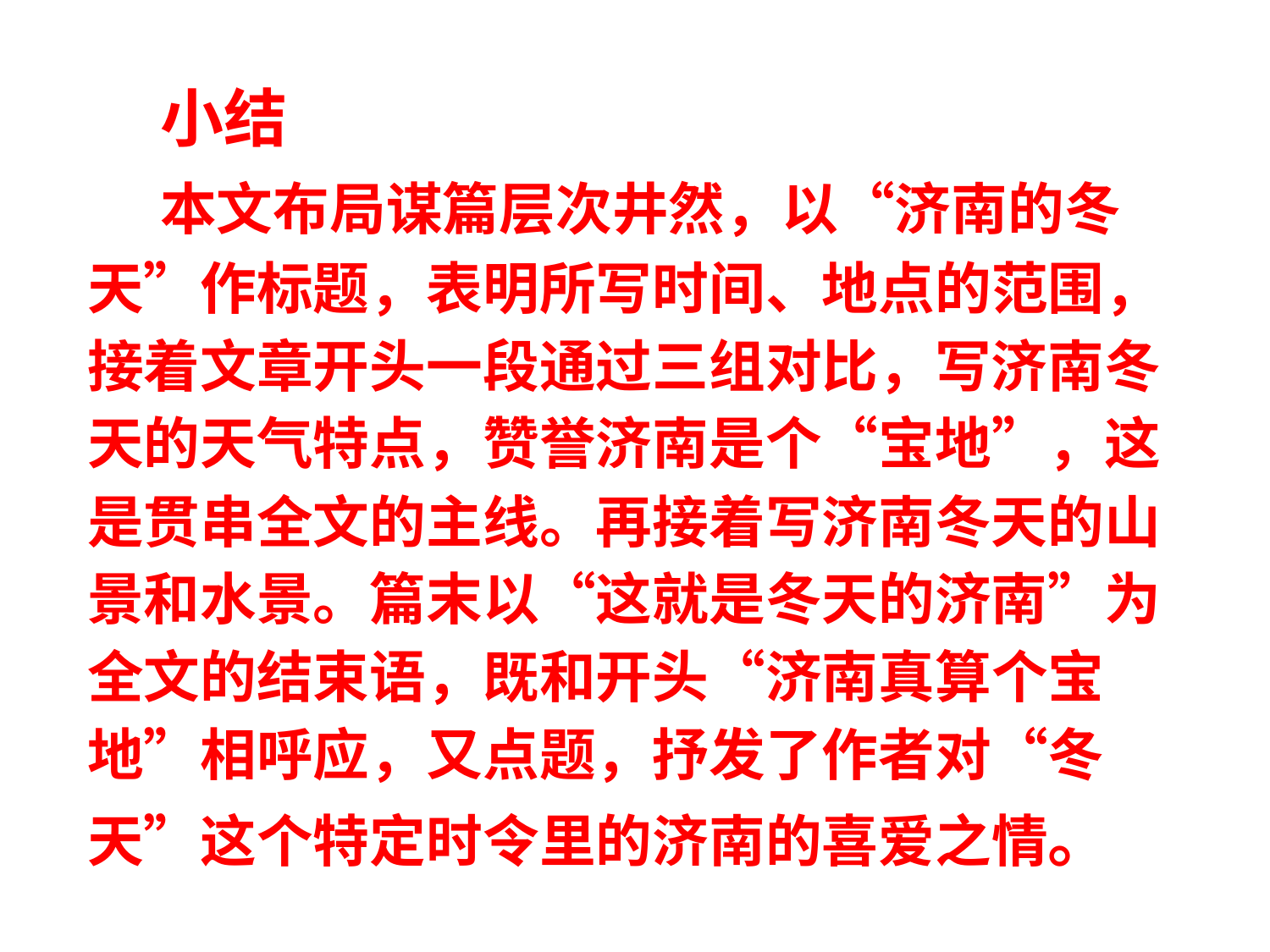

小结
    本文布局谋篇层次井然，以“济南的冬天”作标题，表明所写时间、地点的范围，接着文章开头一段通过三组对比，写济南冬天的天气特点，赞誉济南是个“宝地”，这是贯串全文的主线。再接着写济南冬天的山景和水景。篇末以“这就是冬天的济南”为全文的结束语，既和开头“济南真算个宝地”相呼应，又点题，抒发了作者对“冬天”这个特定时令里的济南的喜爱之情。